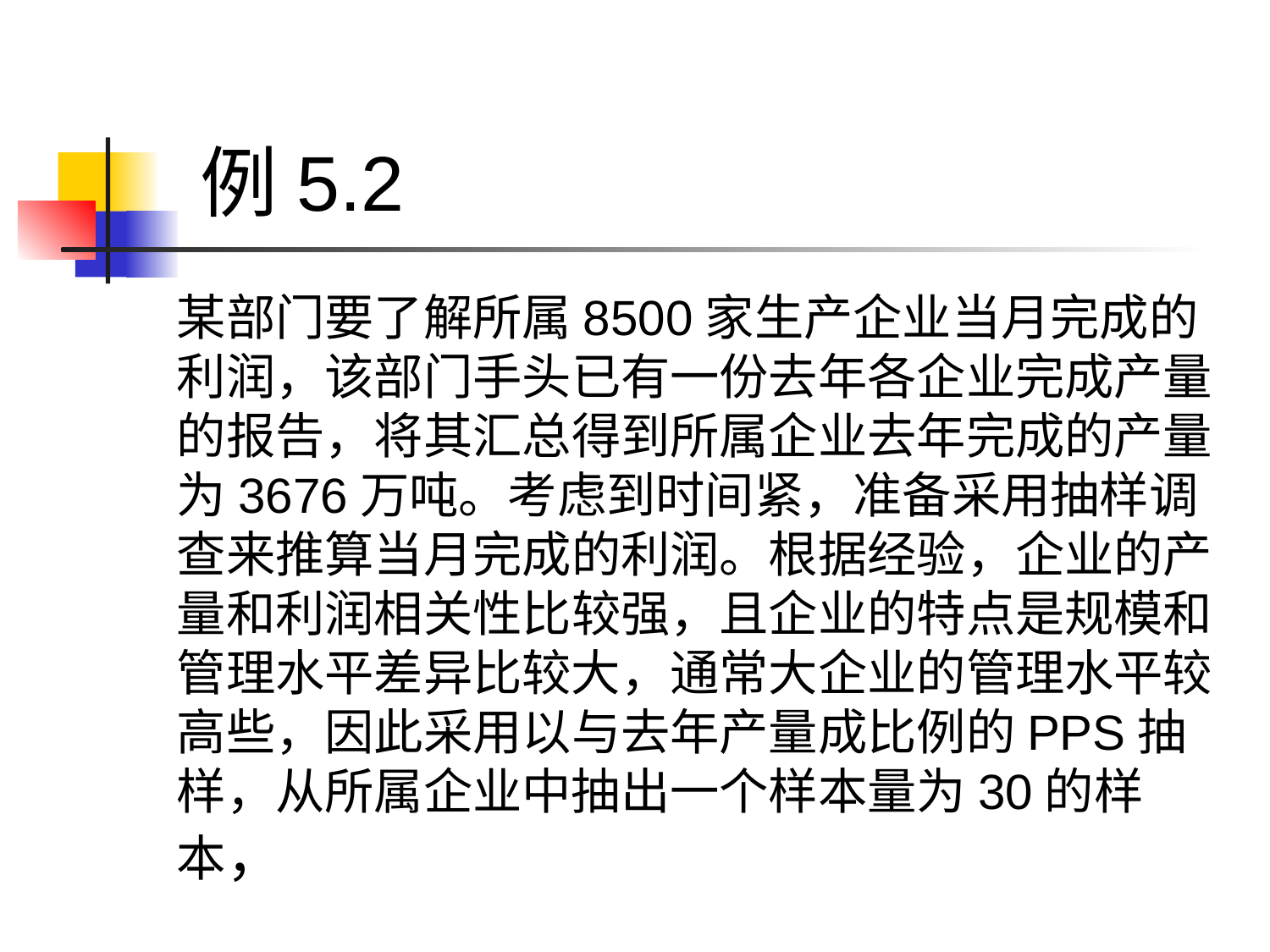

# 例5.2
某部门要了解所属8500家生产企业当月完成的利润，该部门手头已有一份去年各企业完成产量的报告，将其汇总得到所属企业去年完成的产量为3676万吨。考虑到时间紧，准备采用抽样调查来推算当月完成的利润。根据经验，企业的产量和利润相关性比较强，且企业的特点是规模和管理水平差异比较大，通常大企业的管理水平较高些，因此采用以与去年产量成比例的PPS抽样，从所属企业中抽出一个样本量为30的样本，